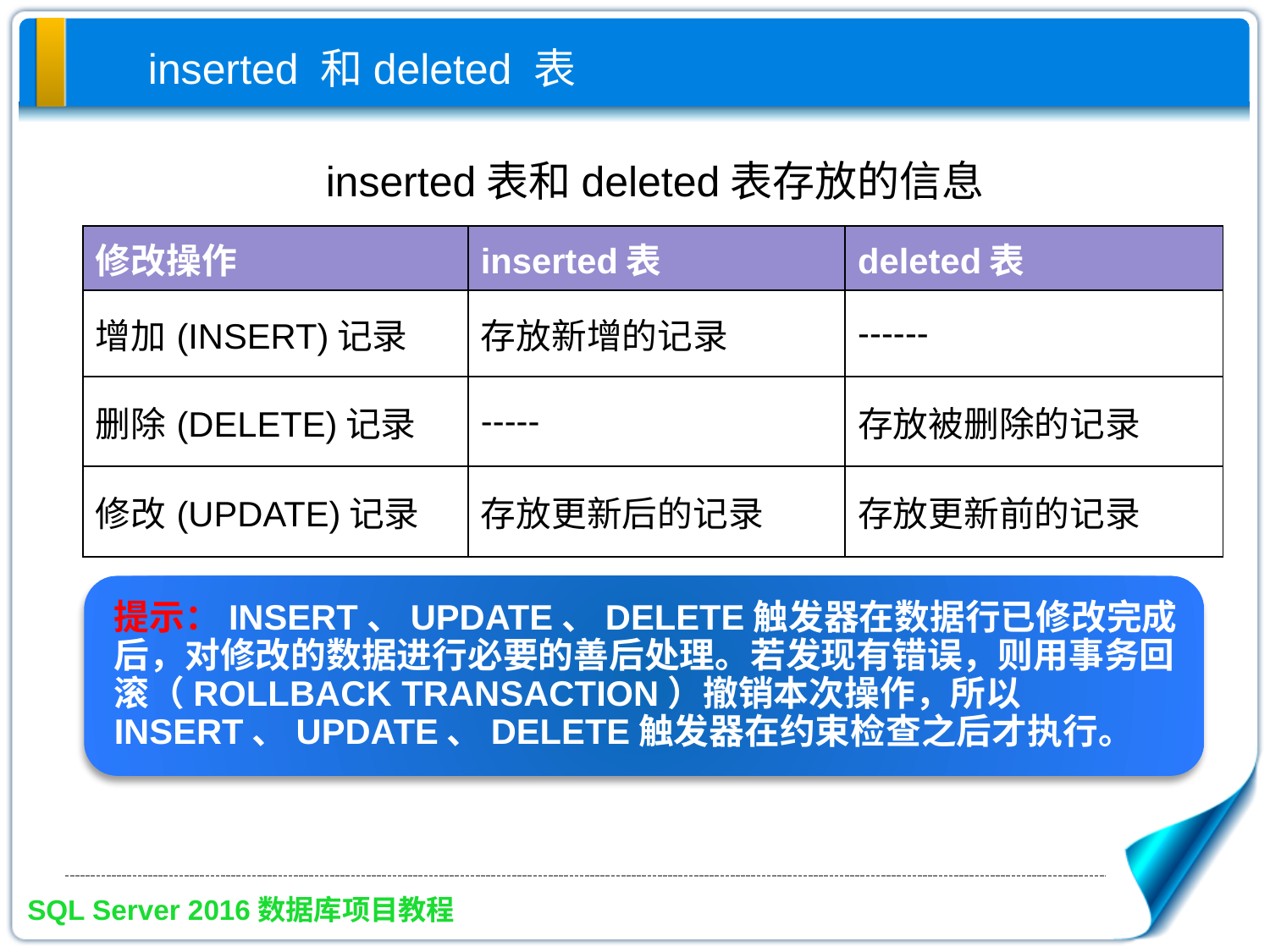

inserted 和deleted 表
inserted表和deleted表存放的信息

| 修改操作 | inserted表 | deleted表 |
| --- | --- | --- |
| 增加(INSERT)记录 | 存放新增的记录 | ------ |
| 删除(DELETE)记录 | ----- | 存放被删除的记录 |
| 修改(UPDATE)记录 | 存放更新后的记录 | 存放更新前的记录 |
提示：INSERT、UPDATE、DELETE触发器在数据行已修改完成后，对修改的数据进行必要的善后处理。若发现有错误，则用事务回滚（ROLLBACK TRANSACTION）撤销本次操作，所以INSERT、UPDATE、DELETE触发器在约束检查之后才执行。